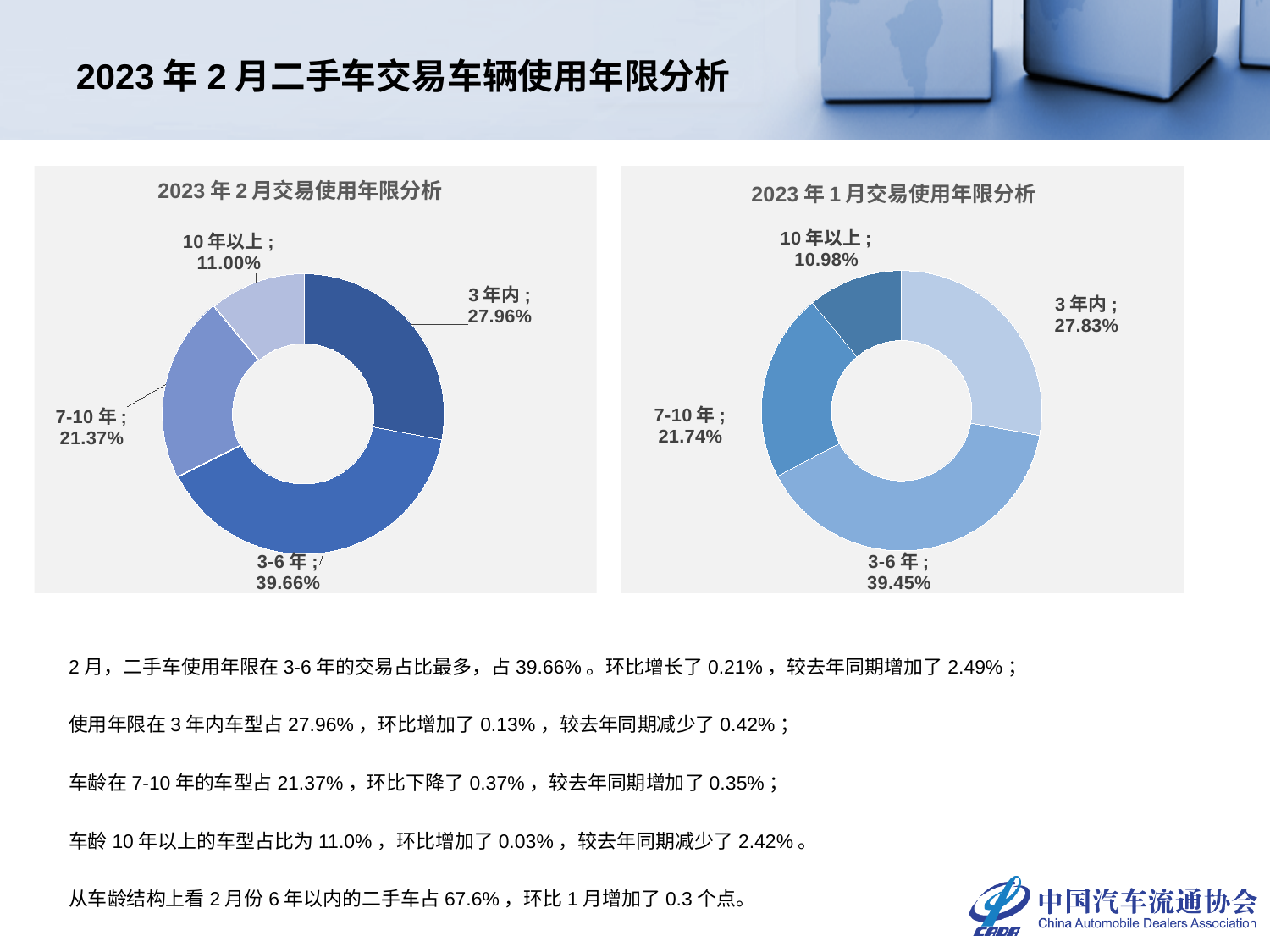

# 2023年2月二手车交易车辆使用年限分析

### Chart: 2023年2月交易使用年限分析

| Category | 车龄占比 |
|---|---|
| 3年内 | 0.27963414366640527 |
| 3-6年 | 0.39660438819213284 |
| 7-10年 | 0.21372077783200716 |
| 10年以上 | 0.11004069030945474 |

### Chart: 2023年1月交易使用年限分析

| Category |  |
|---|---|
| 3年内 | 0.27834267741061974 |
| 3-6年 | 0.3944845642466067 |
| 7-10年 | 0.21739200099983497 |
| 10年以上 | 0.10978075734293859 |
2月，二手车使用年限在3-6年的交易占比最多，占39.66%。环比增长了0.21%，较去年同期增加了2.49%；
使用年限在3年内车型占27.96%，环比增加了0.13%，较去年同期减少了0.42%；
车龄在7-10年的车型占21.37%，环比下降了0.37%，较去年同期增加了0.35%；
车龄10年以上的车型占比为11.0%，环比增加了0.03%，较去年同期减少了2.42%。
从车龄结构上看2月份6年以内的二手车占67.6%，环比1月增加了0.3个点。